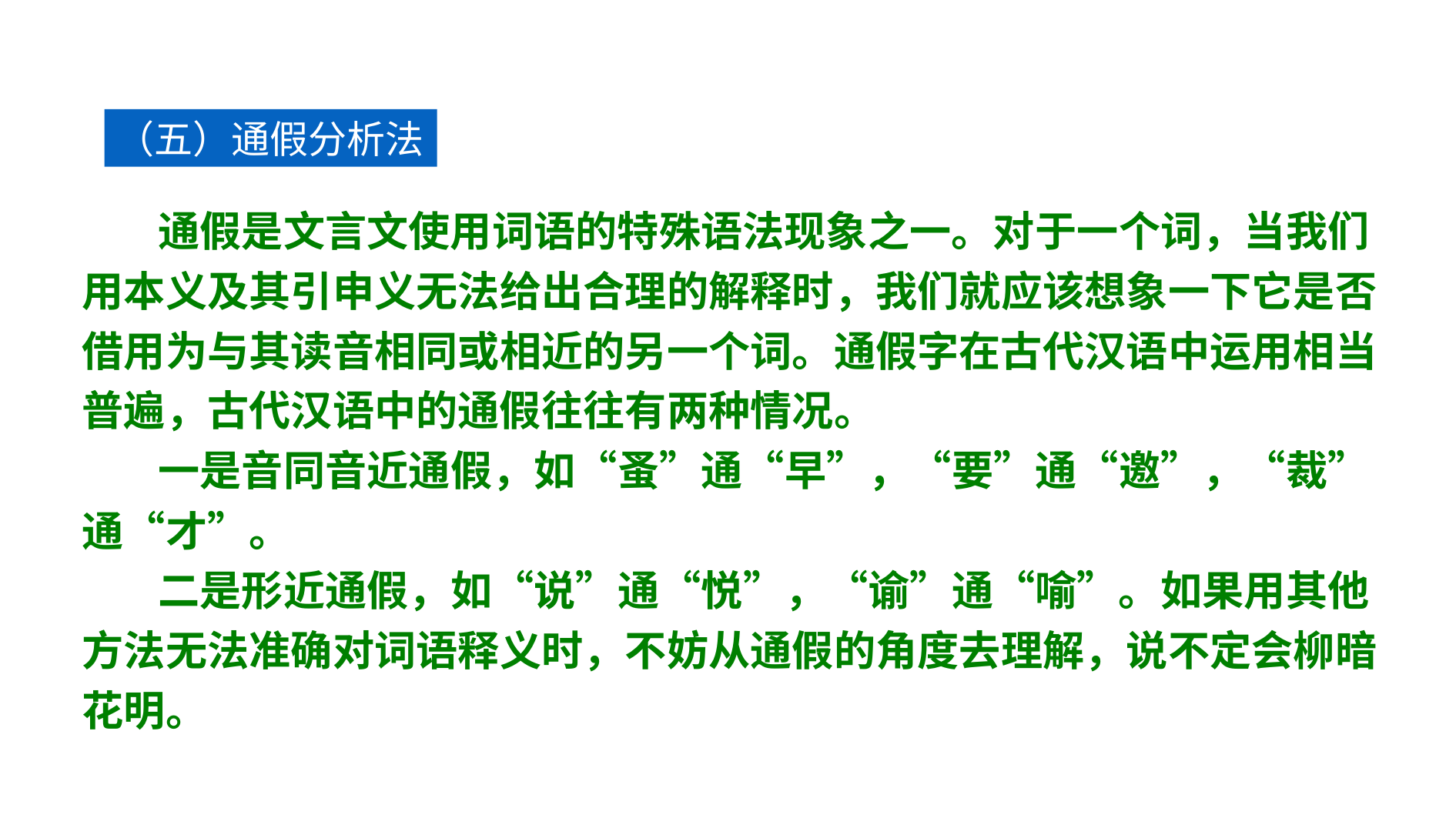

（五）通假分析法
       通假是文言文使用词语的特殊语法现象之一。对于一个词，当我们用本义及其引申义无法给出合理的解释时，我们就应该想象一下它是否借用为与其读音相同或相近的另一个词。通假字在古代汉语中运用相当普遍，古代汉语中的通假往往有两种情况。
       一是音同音近通假，如“蚤”通“早”，“要”通“邀”，“裁”通“才”。
       二是形近通假，如“说”通“悦”，“谕”通“喻”。如果用其他方法无法准确对词语释义时，不妨从通假的角度去理解，说不定会柳暗花明。